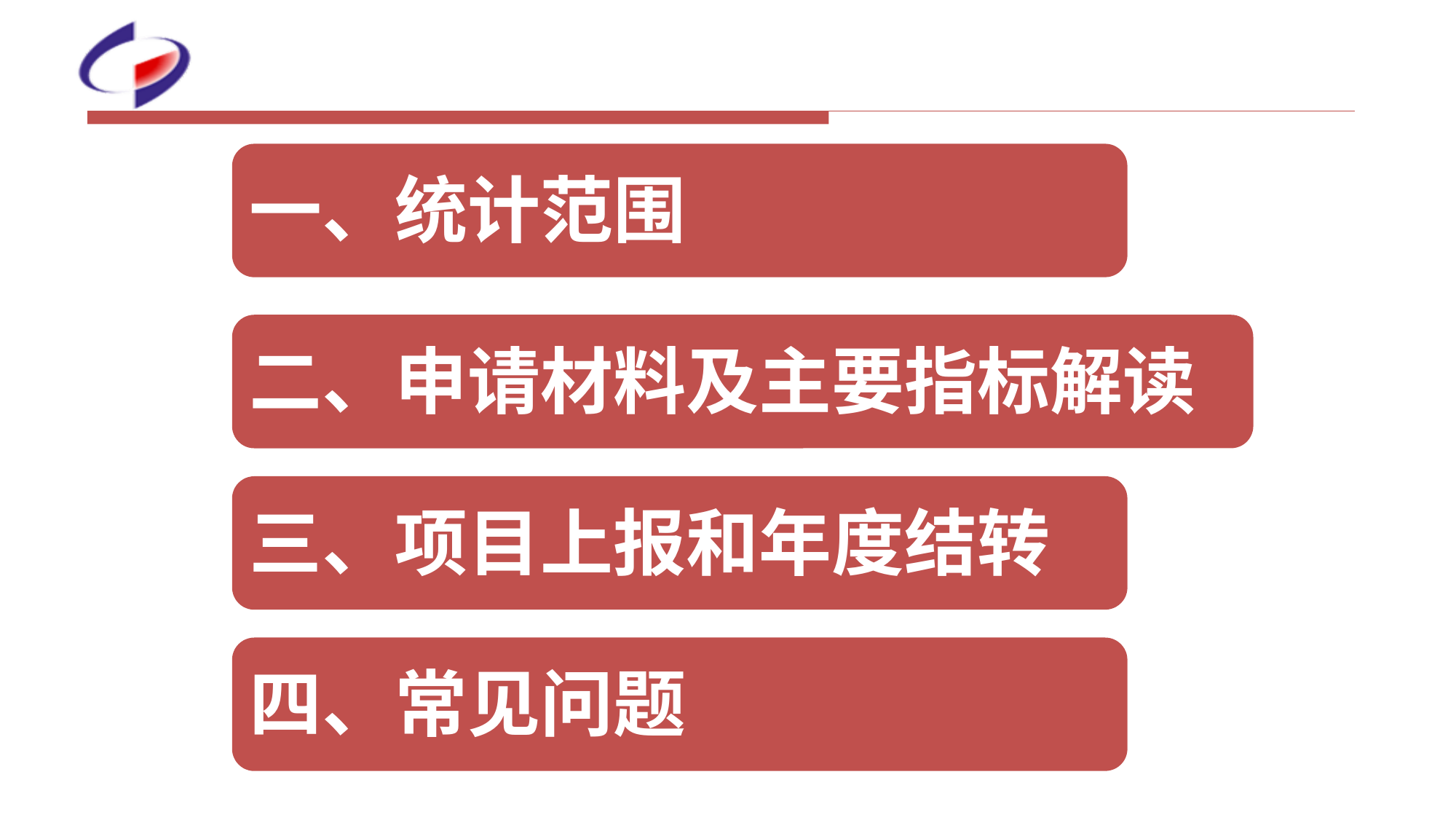

一、统计范围
二、申请材料及主要指标解读
三、项目上报和年度结转
四、常见问题